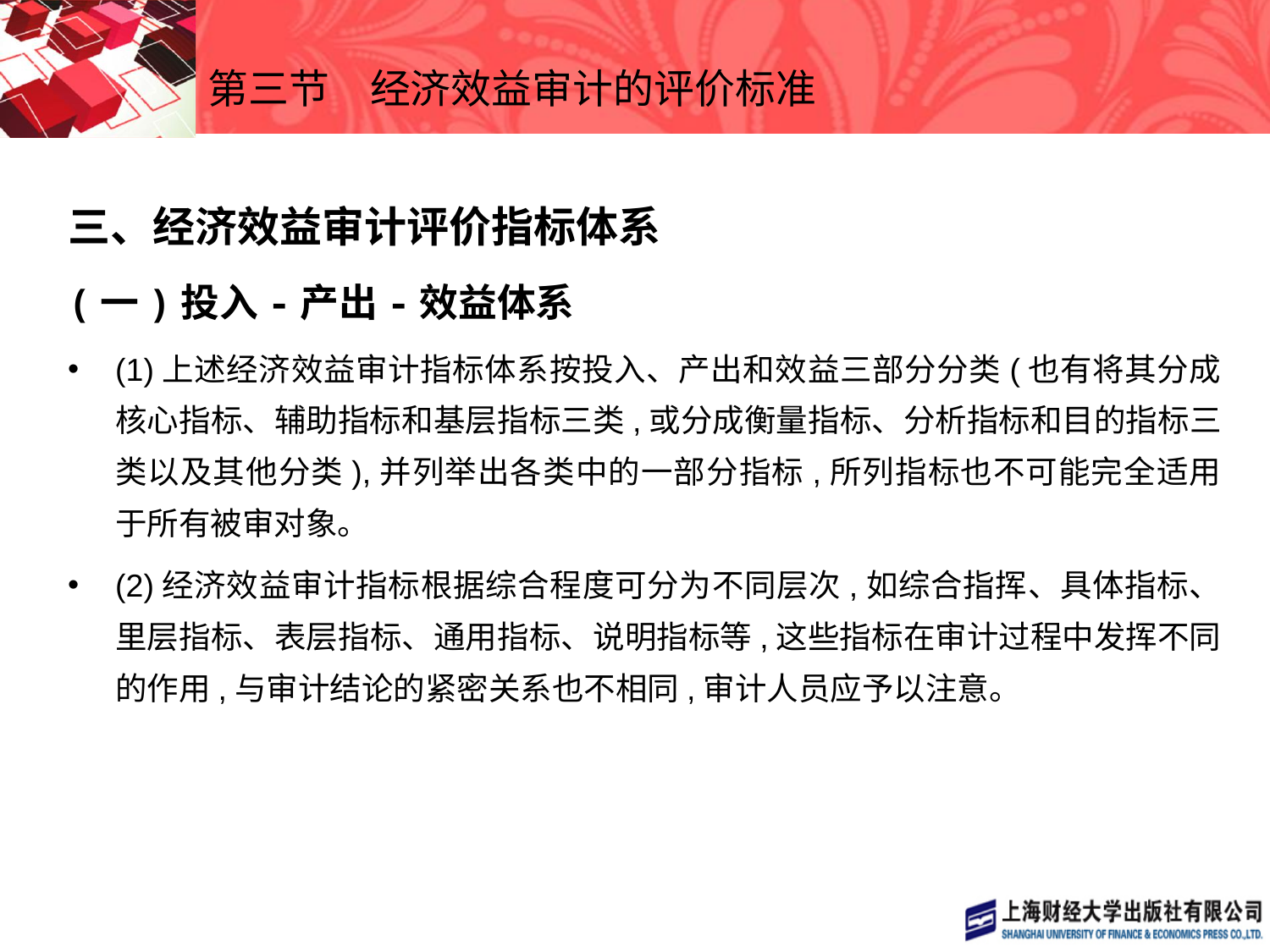

# 第三节　经济效益审计的评价标准
三、经济效益审计评价指标体系
(一)投入-产出-效益体系
(1)上述经济效益审计指标体系按投入、产出和效益三部分分类(也有将其分成核心指标、辅助指标和基层指标三类,或分成衡量指标、分析指标和目的指标三类以及其他分类),并列举出各类中的一部分指标,所列指标也不可能完全适用于所有被审对象。
(2)经济效益审计指标根据综合程度可分为不同层次,如综合指挥、具体指标、里层指标、表层指标、通用指标、说明指标等,这些指标在审计过程中发挥不同的作用,与审计结论的紧密关系也不相同,审计人员应予以注意。